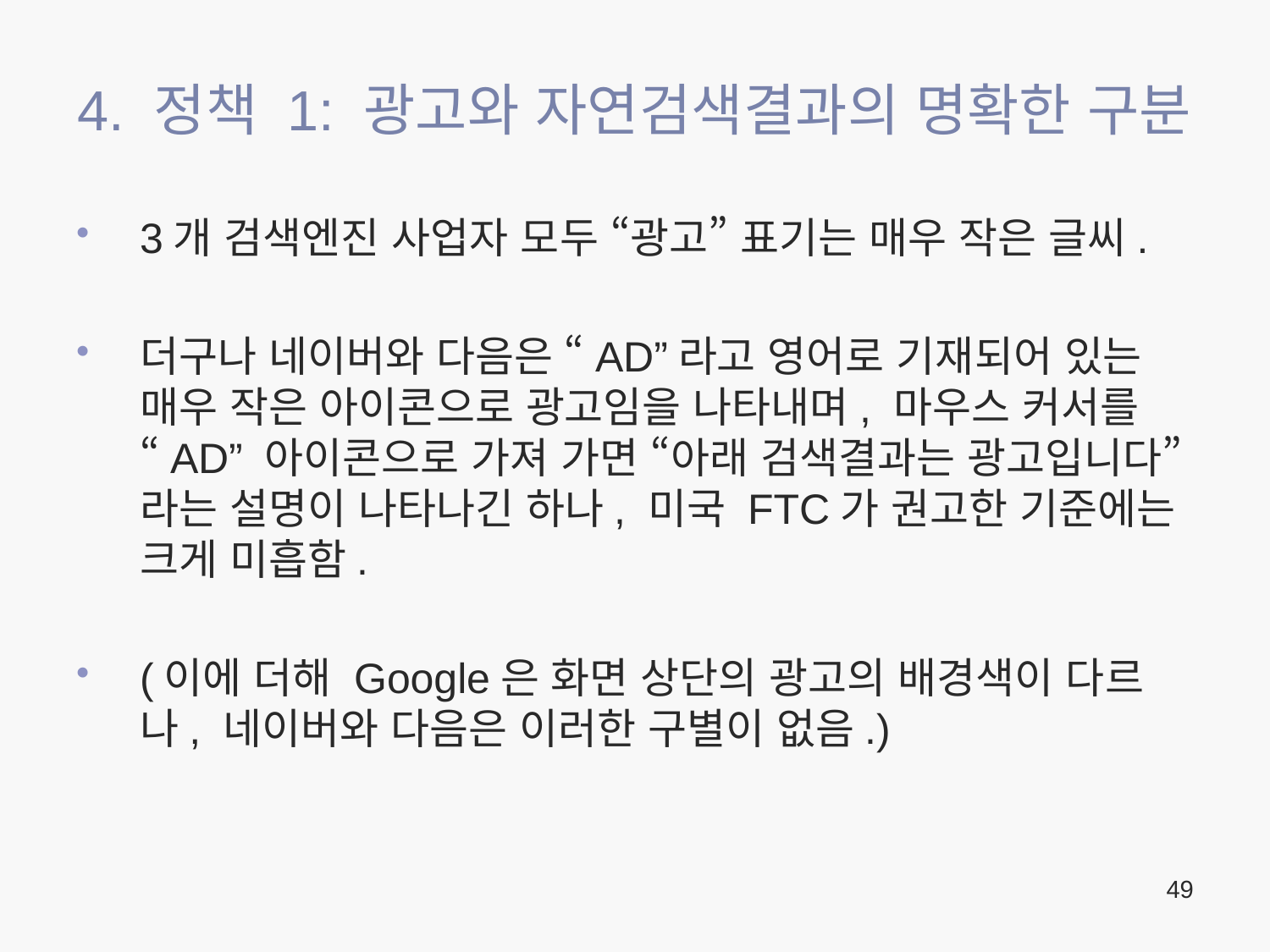

# 4. 정책 1: 광고와 자연검색결과의 명확한 구분
3개 검색엔진 사업자 모두 “광고” 표기는 매우 작은 글씨.

더구나 네이버와 다음은 “AD”라고 영어로 기재되어 있는 매우 작은 아이콘으로 광고임을 나타내며, 마우스 커서를 “AD” 아이콘으로 가져 가면 “아래 검색결과는 광고입니다”라는 설명이 나타나긴 하나, 미국 FTC가 권고한 기준에는 크게 미흡함.

(이에 더해 Google은 화면 상단의 광고의 배경색이 다르나, 네이버와 다음은 이러한 구별이 없음.)
49